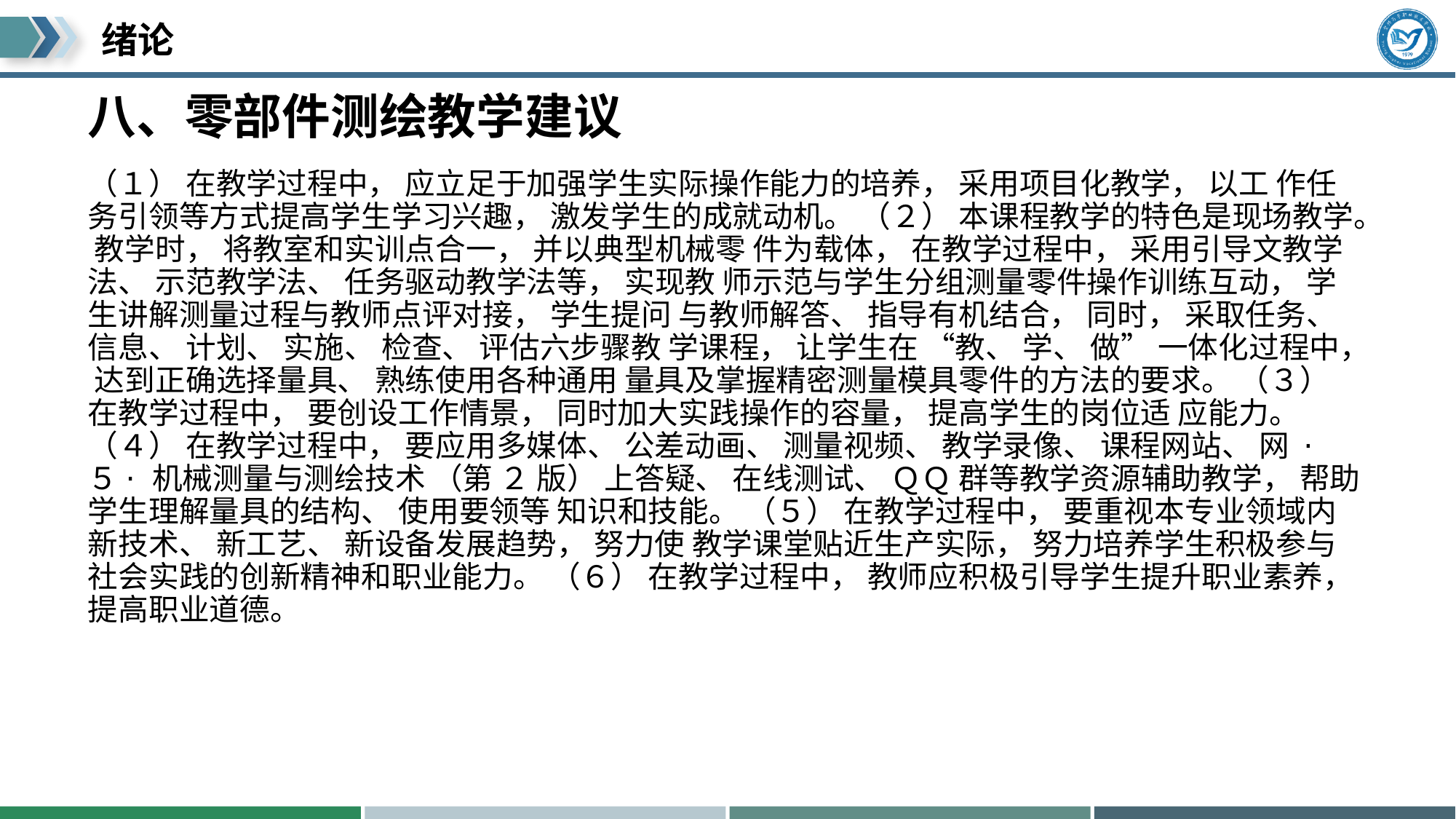

# 八、零部件测绘教学建议
（１） 在教学过程中， 应立足于加强学生实际操作能力的培养， 采用项目化教学， 以工 作任务引领等方式提高学生学习兴趣， 激发学生的成就动机。 （２） 本课程教学的特色是现场教学。 教学时， 将教室和实训点合一， 并以典型机械零 件为载体， 在教学过程中， 采用引导文教学法、 示范教学法、 任务驱动教学法等， 实现教 师示范与学生分组测量零件操作训练互动， 学生讲解测量过程与教师点评对接， 学生提问 与教师解答、 指导有机结合， 同时， 采取任务、 信息、 计划、 实施、 检查、 评估六步骤教 学课程， 让学生在 “教、 学、 做” 一体化过程中， 达到正确选择量具、 熟练使用各种通用 量具及掌握精密测量模具零件的方法的要求。 （３） 在教学过程中， 要创设工作情景， 同时加大实践操作的容量， 提高学生的岗位适 应能力。 （４） 在教学过程中， 要应用多媒体、 公差动画、 测量视频、 教学录像、 课程网站、 网 ·５· 机械测量与测绘技术 （第 ２ 版） 上答疑、 在线测试、 ＱＱ 群等教学资源辅助教学， 帮助学生理解量具的结构、 使用要领等 知识和技能。 （５） 在教学过程中， 要重视本专业领域内新技术、 新工艺、 新设备发展趋势， 努力使 教学课堂贴近生产实际， 努力培养学生积极参与社会实践的创新精神和职业能力。 （６） 在教学过程中， 教师应积极引导学生提升职业素养， 提高职业道德。